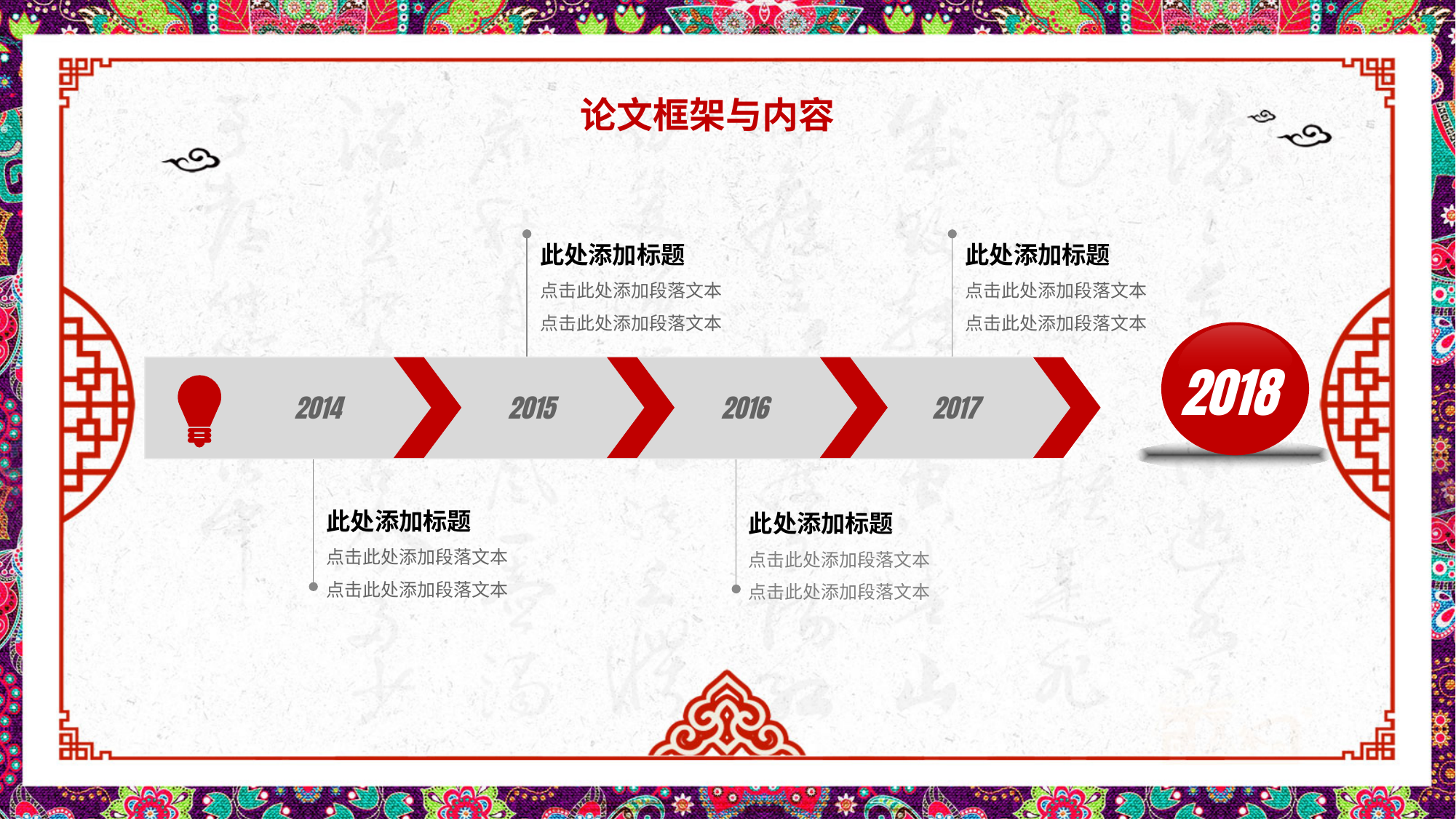

论文框架与内容
此处添加标题
点击此处添加段落文本
点击此处添加段落文本
此处添加标题
点击此处添加段落文本
点击此处添加段落文本

2018

2014
2015
2016
2017
此处添加标题
点击此处添加段落文本
点击此处添加段落文本
此处添加标题
点击此处添加段落文本
点击此处添加段落文本